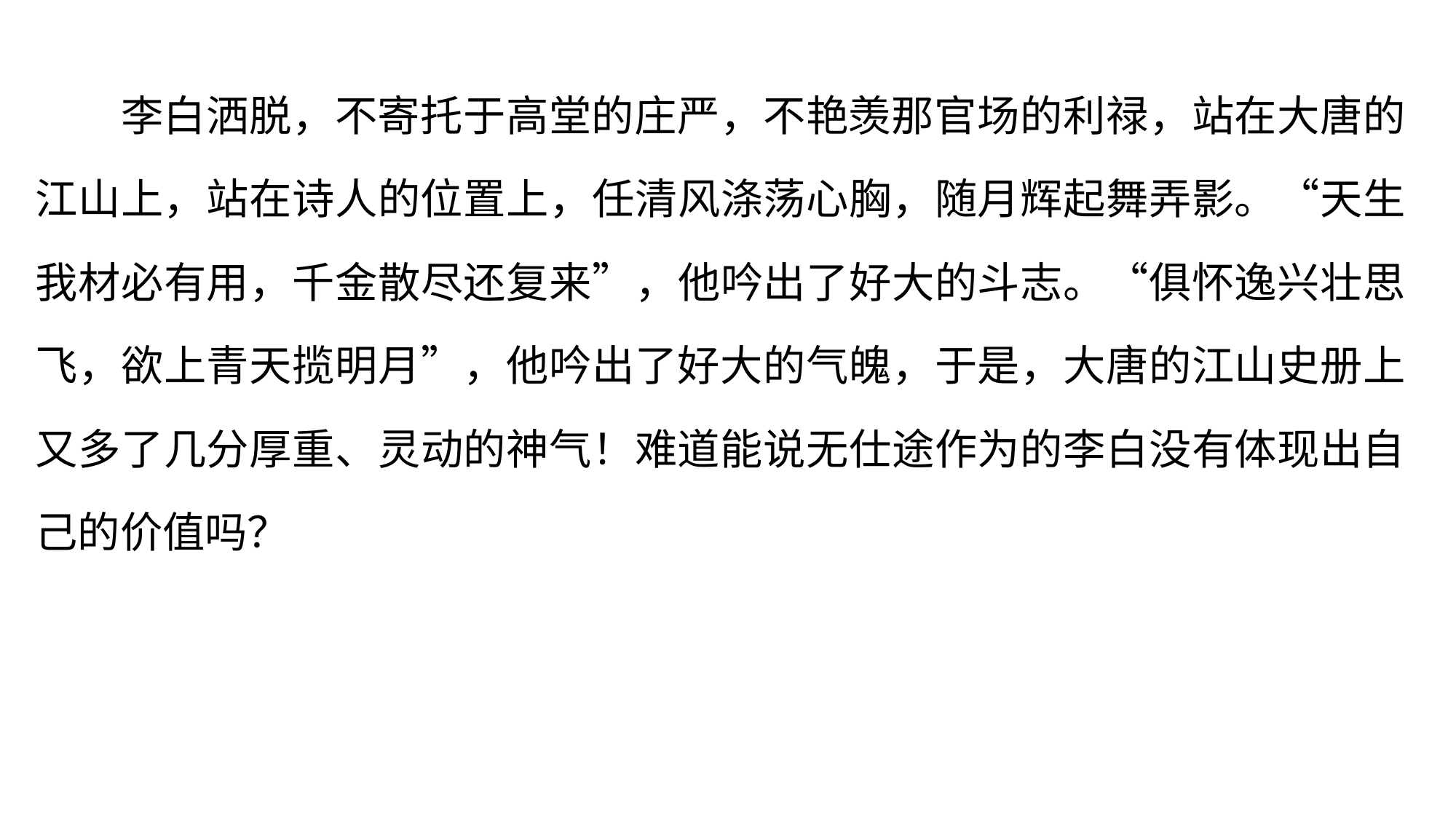

李白洒脱，不寄托于高堂的庄严，不艳羡那官场的利禄，站在大唐的江山上，站在诗人的位置上，任清风涤荡心胸，随月辉起舞弄影。“天生我材必有用，千金散尽还复来”，他吟出了好大的斗志。“俱怀逸兴壮思飞，欲上青天揽明月”，他吟出了好大的气魄，于是，大唐的江山史册上又多了几分厚重、灵动的神气！难道能说无仕途作为的李白没有体现出自己的价值吗？